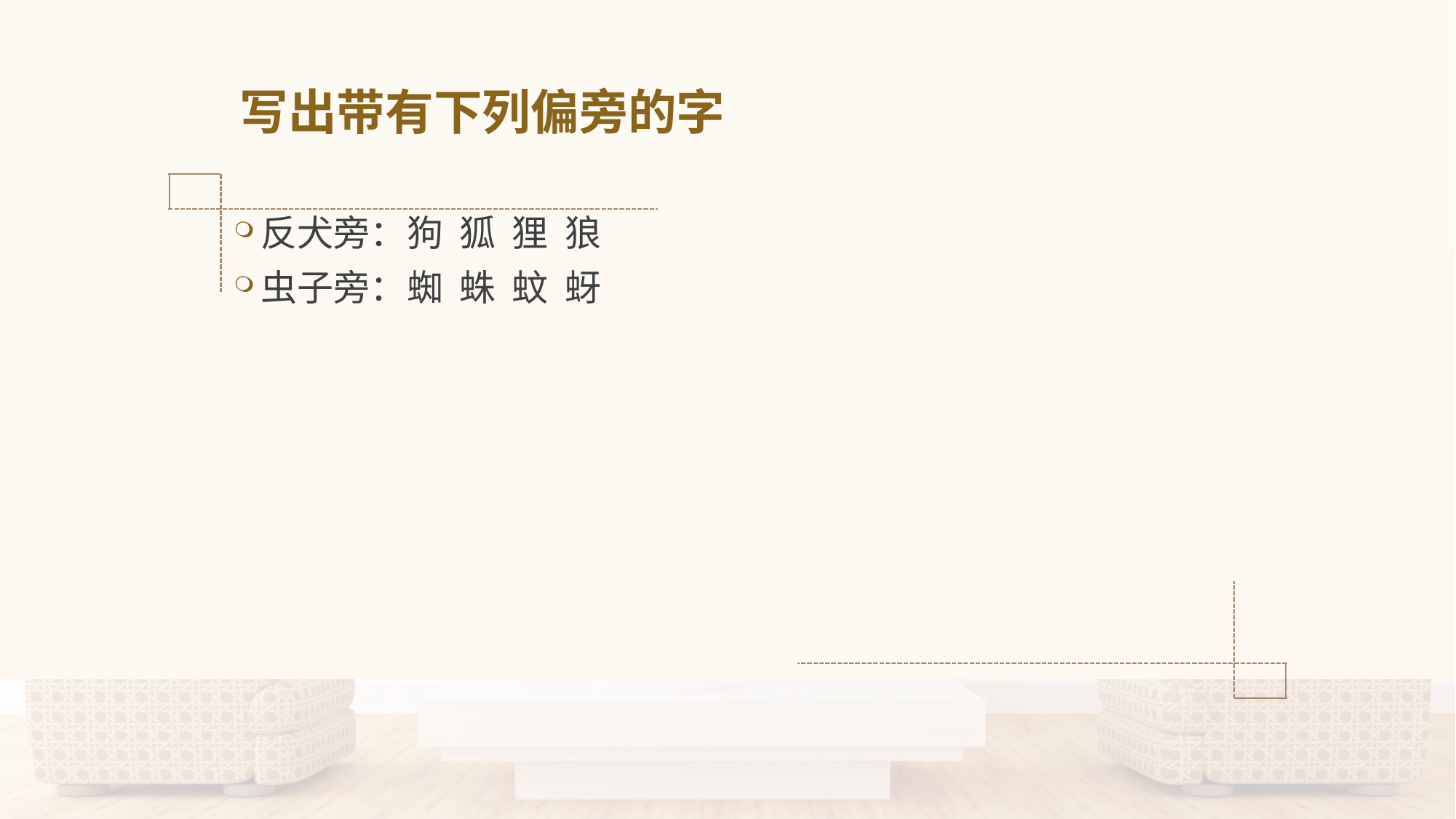

# 写出带有下列偏旁的字
反犬旁：狗  狐  狸  狼
虫子旁：蜘  蛛  蚊  蚜